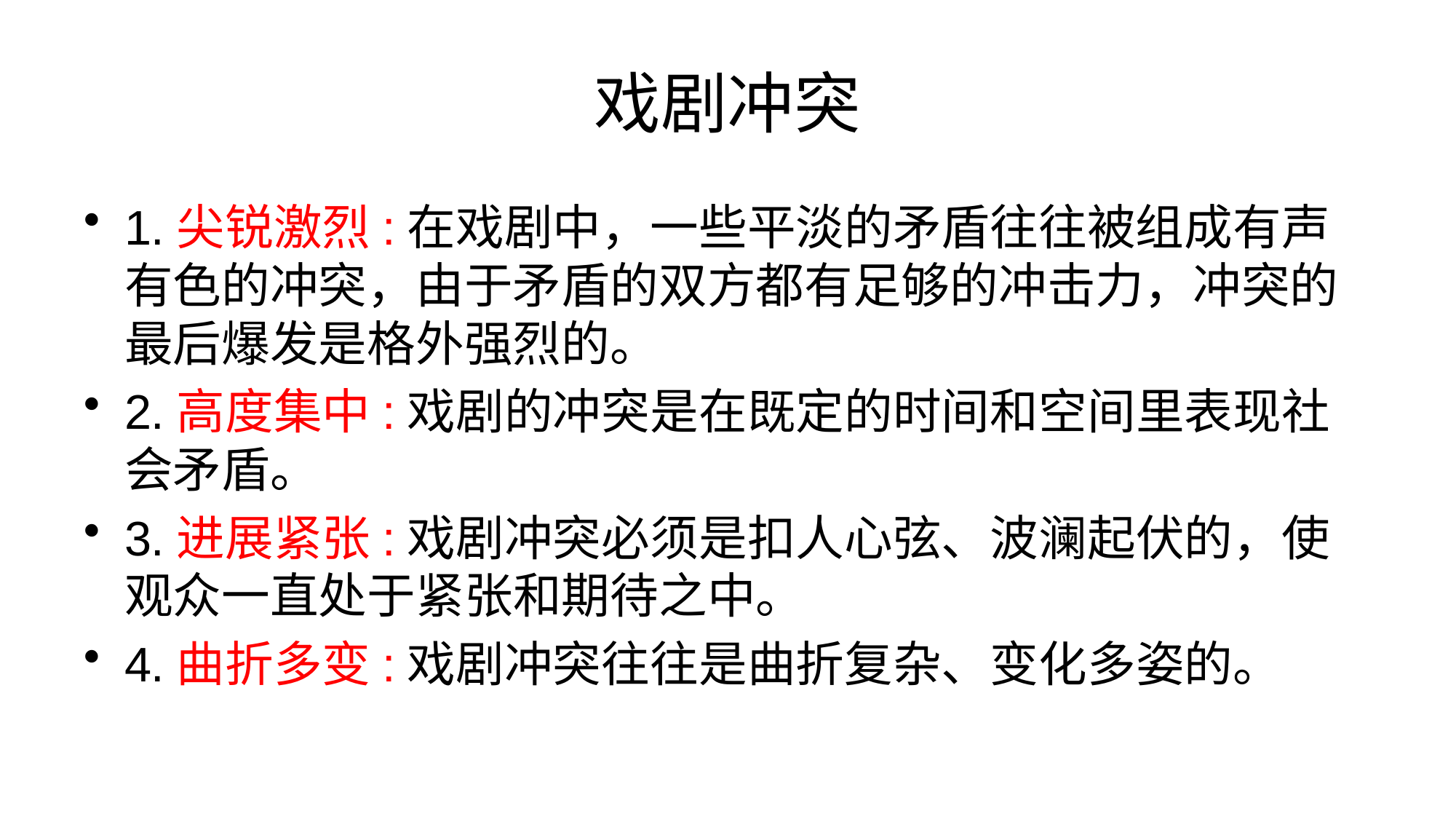

# 戏剧冲突
1.尖锐激烈:在戏剧中，一些平淡的矛盾往往被组成有声有色的冲突，由于矛盾的双方都有足够的冲击力，冲突的最后爆发是格外强烈的。
2.高度集中:戏剧的冲突是在既定的时间和空间里表现社会矛盾。
3.进展紧张:戏剧冲突必须是扣人心弦、波澜起伏的，使观众一直处于紧张和期待之中。
4.曲折多变:戏剧冲突往往是曲折复杂、变化多姿的。